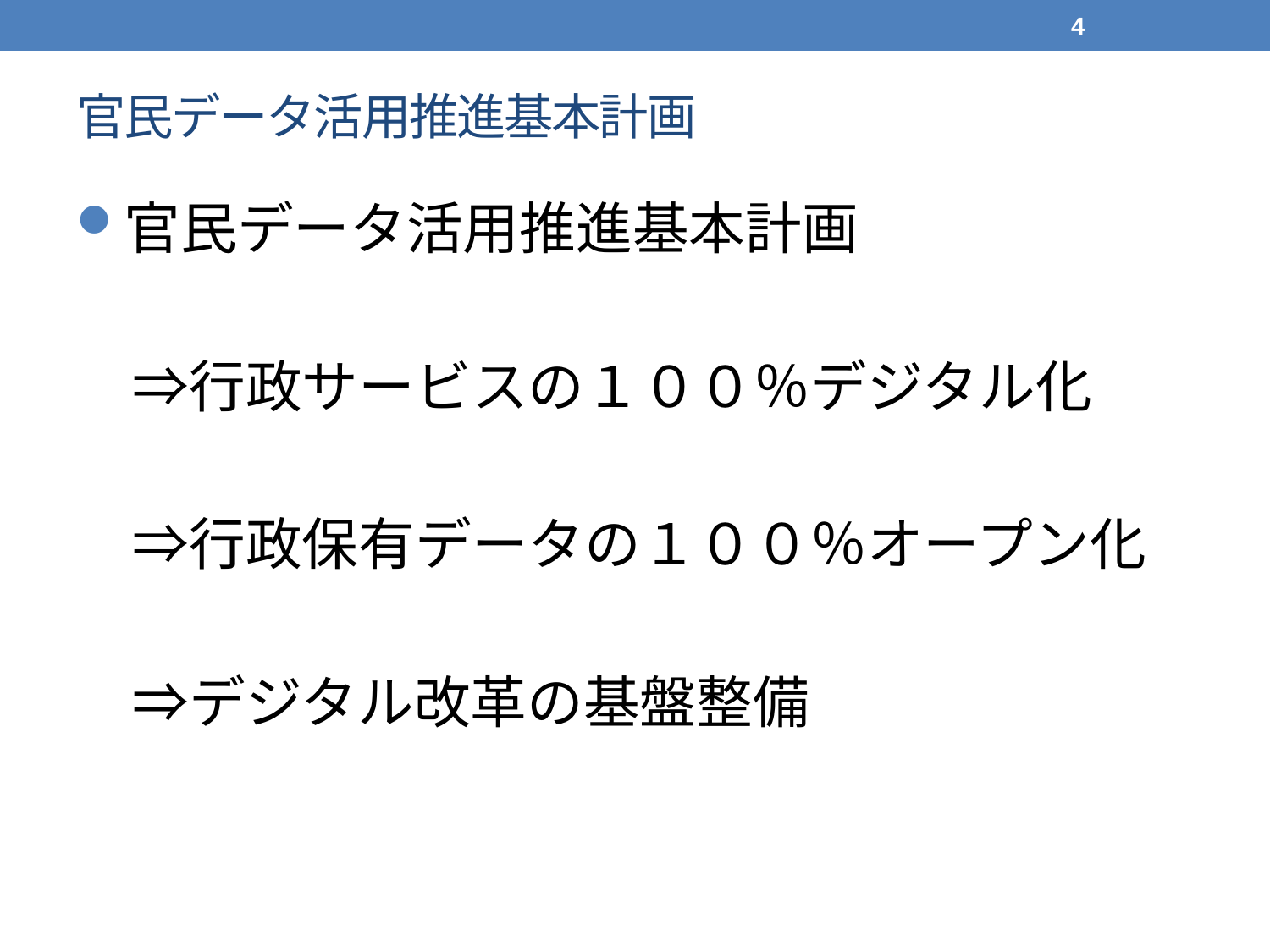

4
# 官民データ活用推進基本計画
官民データ活用推進基本計画

　⇒行政サービスの１００％デジタル化

　⇒行政保有データの１００％オープン化

　⇒デジタル改革の基盤整備